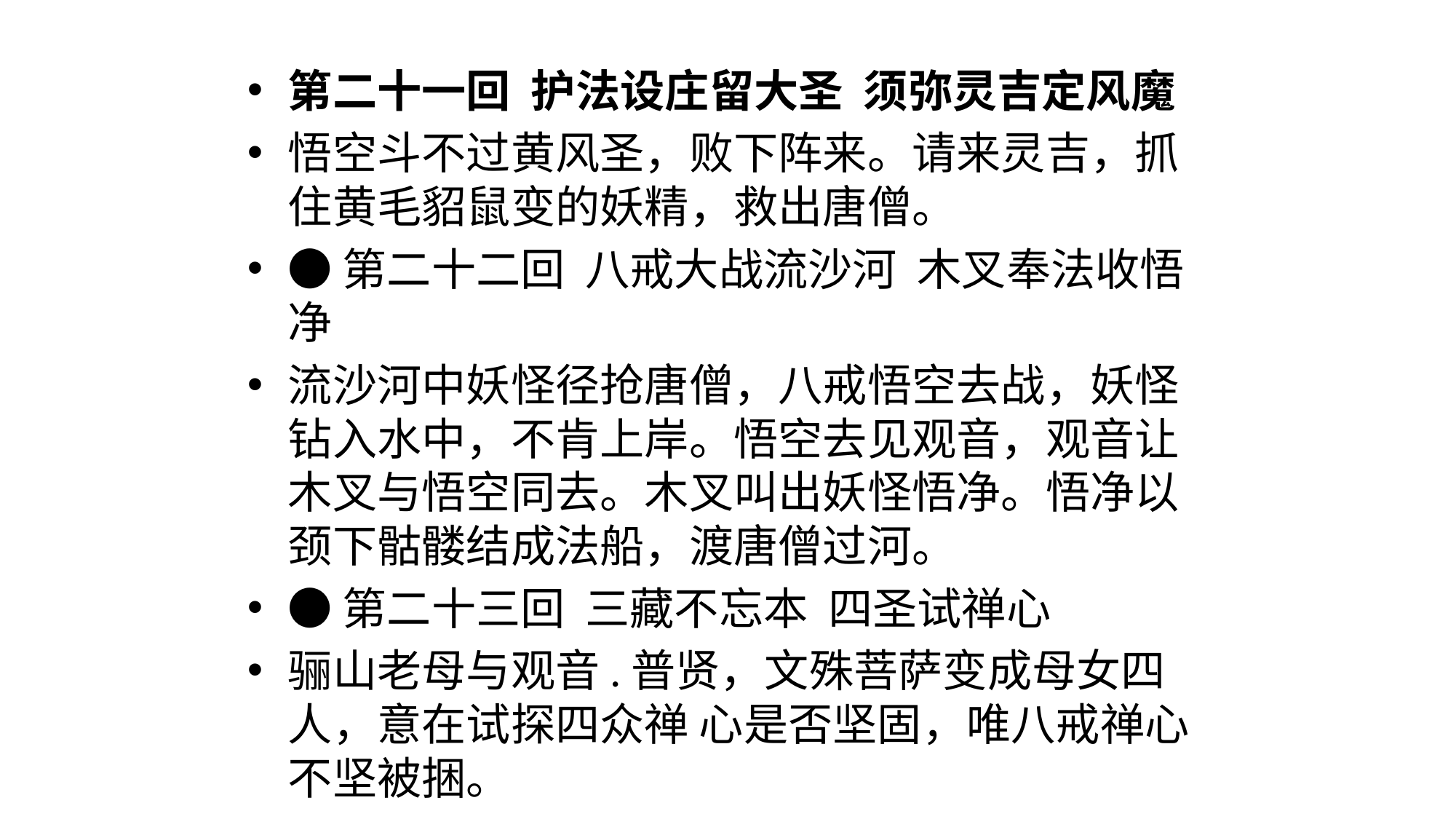

#
第二十一回  护法设庄留大圣  须弥灵吉定风魔
悟空斗不过黄风圣，败下阵来。请来灵吉，抓住黄毛貂鼠变的妖精，救出唐僧。
●第二十二回  八戒大战流沙河  木叉奉法收悟净
流沙河中妖怪径抢唐僧，八戒悟空去战，妖怪钻入水中，不肯上岸。悟空去见观音，观音让木叉与悟空同去。木叉叫出妖怪悟净。悟净以颈下骷髅结成法船，渡唐僧过河。
●第二十三回  三藏不忘本  四圣试禅心
骊山老母与观音.普贤，文殊菩萨变成母女四人，意在试探四众禅 心是否坚固，唯八戒禅心不坚被捆。